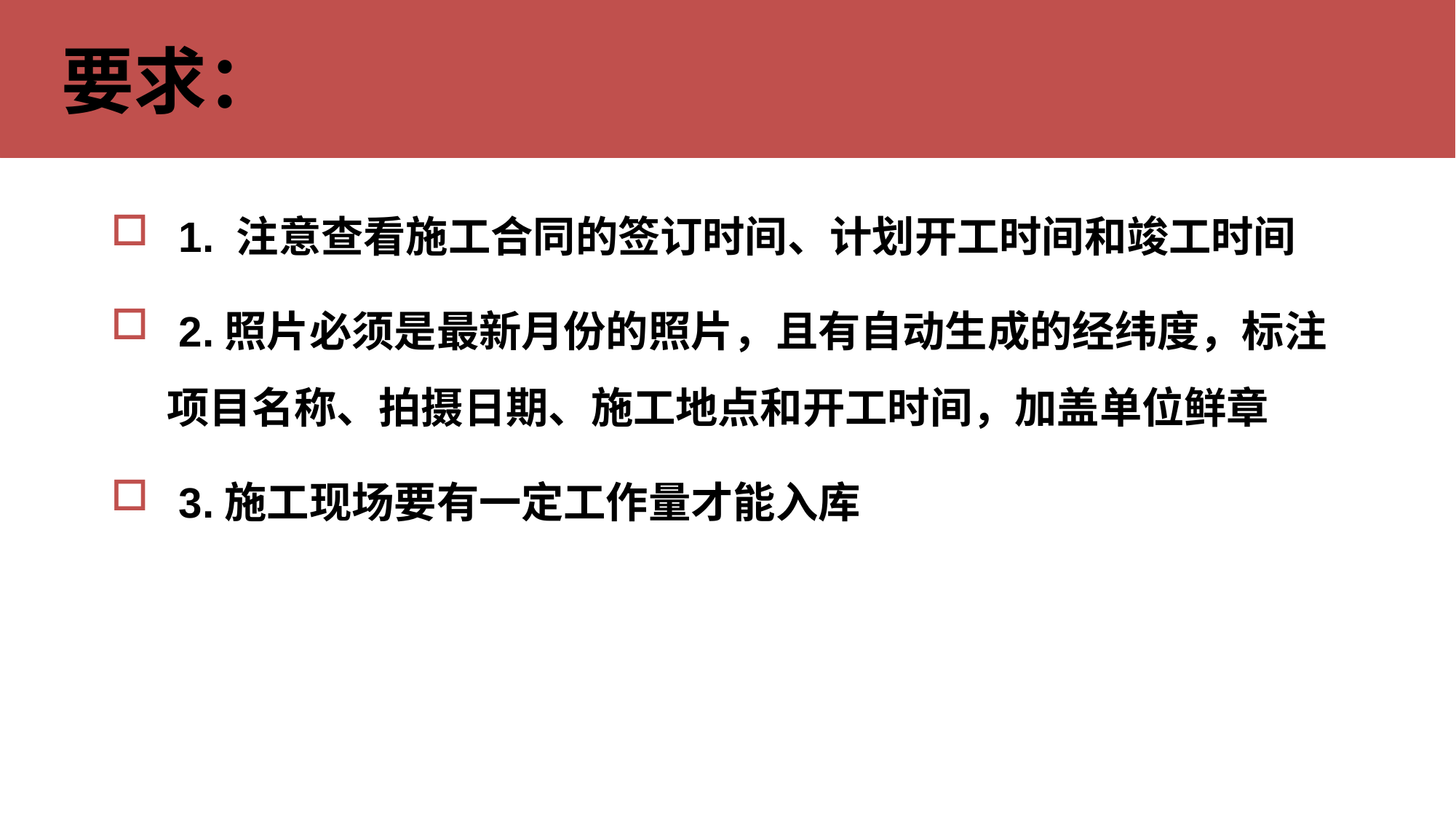

# 要求：
 1. 注意查看施工合同的签订时间、计划开工时间和竣工时间
 2.照片必须是最新月份的照片，且有自动生成的经纬度，标注项目名称、拍摄日期、施工地点和开工时间，加盖单位鲜章
 3.施工现场要有一定工作量才能入库